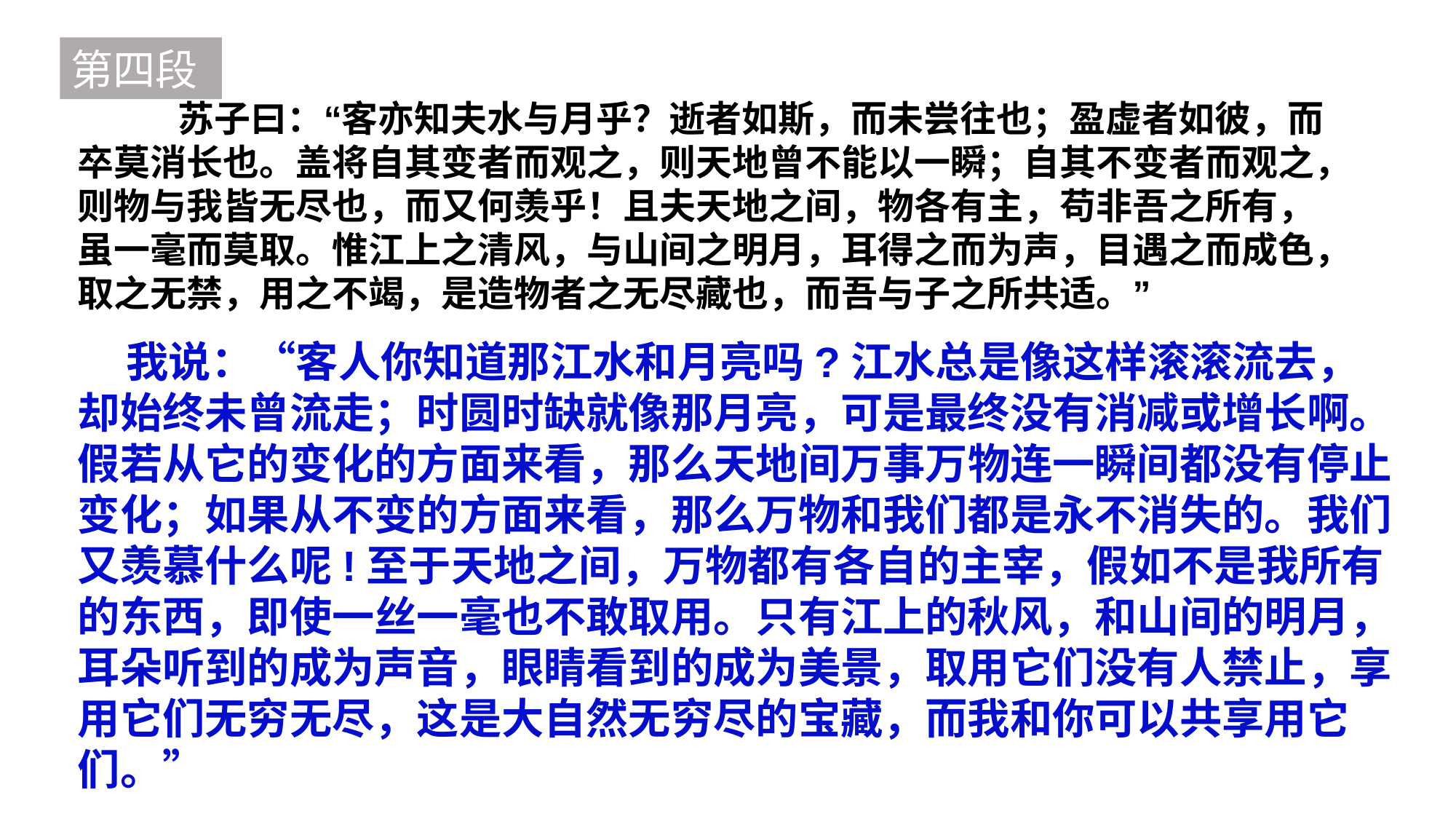

第四段
         苏子曰：“客亦知夫水与月乎？逝者如斯，而未尝往也；盈虚者如彼，而卒莫消长也。盖将自其变者而观之，则天地曾不能以一瞬；自其不变者而观之，则物与我皆无尽也，而又何羡乎！且夫天地之间，物各有主，苟非吾之所有，虽一毫而莫取。惟江上之清风，与山间之明月，耳得之而为声，目遇之而成色，取之无禁，用之不竭，是造物者之无尽藏也，而吾与子之所共适。”
    我说：“客人你知道那江水和月亮吗?江水总是像这样滚滚流去，却始终未曾流走；时圆时缺就像那月亮，可是最终没有消减或增长啊。假若从它的变化的方面来看，那么天地间万事万物连一瞬间都没有停止变化；如果从不变的方面来看，那么万物和我们都是永不消失的。我们又羡慕什么呢!至于天地之间，万物都有各自的主宰，假如不是我所有的东西，即使一丝一毫也不敢取用。只有江上的秋风，和山间的明月，耳朵听到的成为声音，眼睛看到的成为美景，取用它们没有人禁止，享用它们无穷无尽，这是大自然无穷尽的宝藏，而我和你可以共享用它们。”